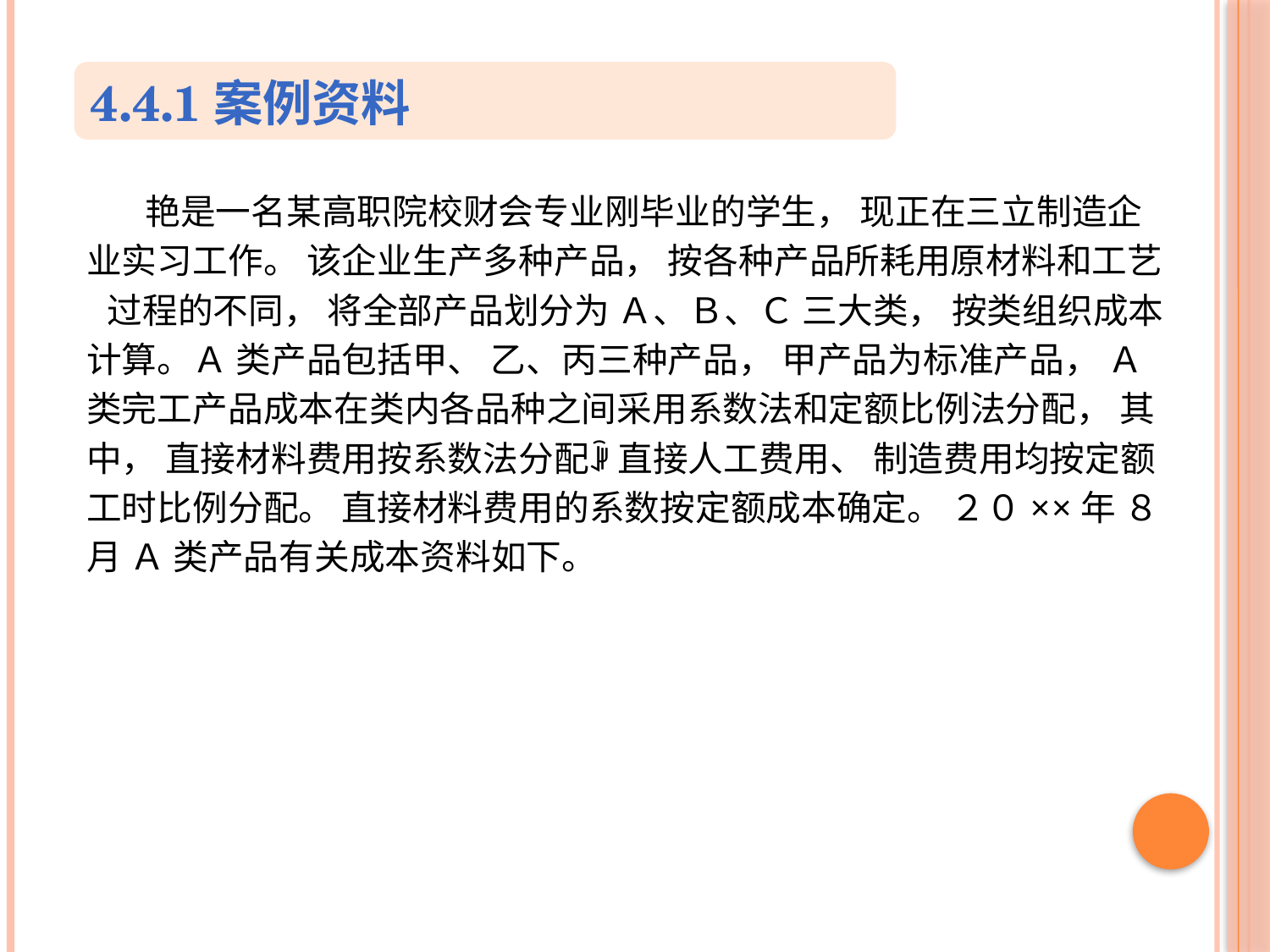

4.4.1案例资料
  艳是一名某高职院校财会专业刚毕业的学生， 现正在三立制造企业实习工作。 该企业生产多种产品， 按各种产品所耗用原材料和工艺 　过程的不同， 将全部产品划分为 Ａ、Ｂ、Ｃ 三大类， 按类组织成本计算。Ａ 类产品包括甲、 乙、丙三种产品， 甲产品为标准产品， Ａ 类完工产品成本在类内各品种之间采用系数法和定额比例法分配， 其中， 直接材料费用按系数法分配ꎻ 直接人工费用、 制造费用均按定额工时比例分配。 直接材料费用的系数按定额成本确定。 ２０××年 ８ 月 Ａ 类产品有关成本资料如下。